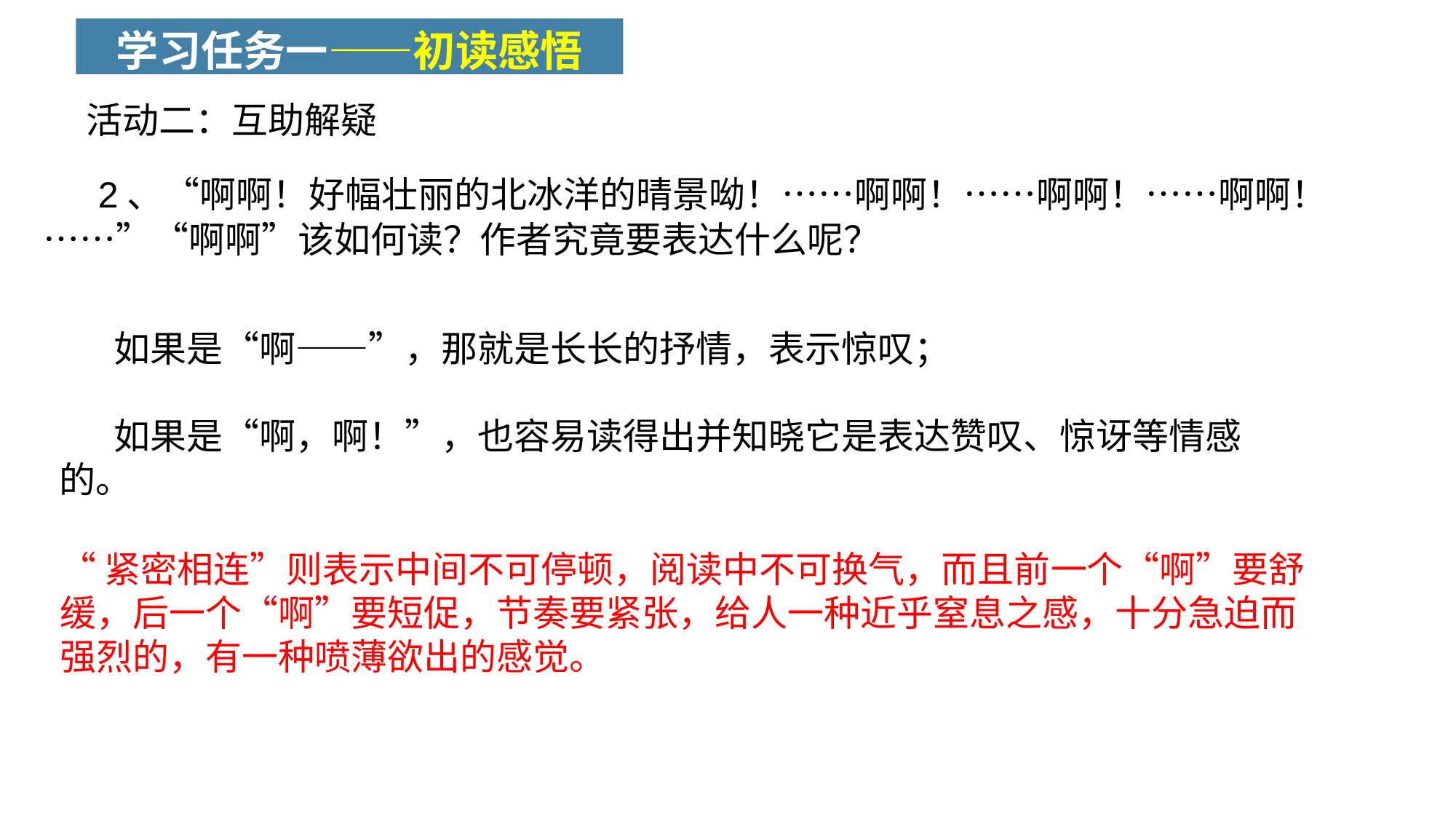

学习任务一——初读感悟
活动二：互助解疑
2、“啊啊！好幅壮丽的北冰洋的晴景呦！……啊啊！……啊啊！……啊啊！……”“啊啊”该如何读？作者究竟要表达什么呢？

如果是“啊——”，那就是长长的抒情，表示惊叹；

如果是“啊，啊！”，也容易读得出并知晓它是表达赞叹、惊讶等情感的。

“紧密相连”则表示中间不可停顿，阅读中不可换气，而且前一个“啊”要舒缓，后一个“啊”要短促，节奏要紧张，给人一种近乎窒息之感，十分急迫而强烈的，有一种喷薄欲出的感觉。